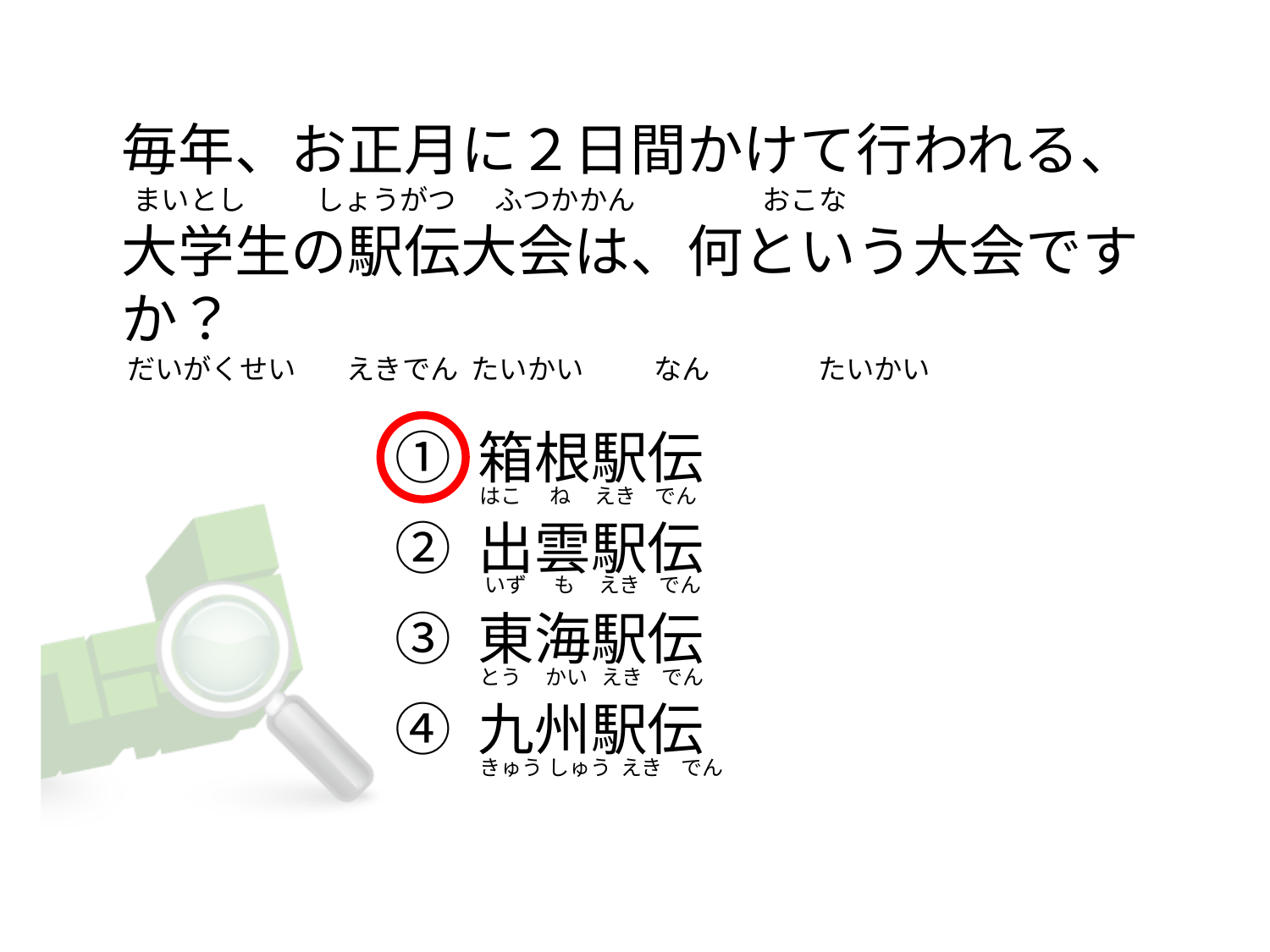

# 毎年、お正月に２日間かけて行われる、   まいとし           しょうがつ      ふつかかん                    おこな 大学生の駅伝大会は、何という大会ですか？  だいがくせい        えきでん  たいかい           なん                 たいかい

① 箱根駅伝
② 出雲駅伝
③ 東海駅伝
④ 九州駅伝
はこ      ね     えき    でん
 いず      も     えき    でん
とう     かい   えき    でん
きゅう しゅう  えき    でん